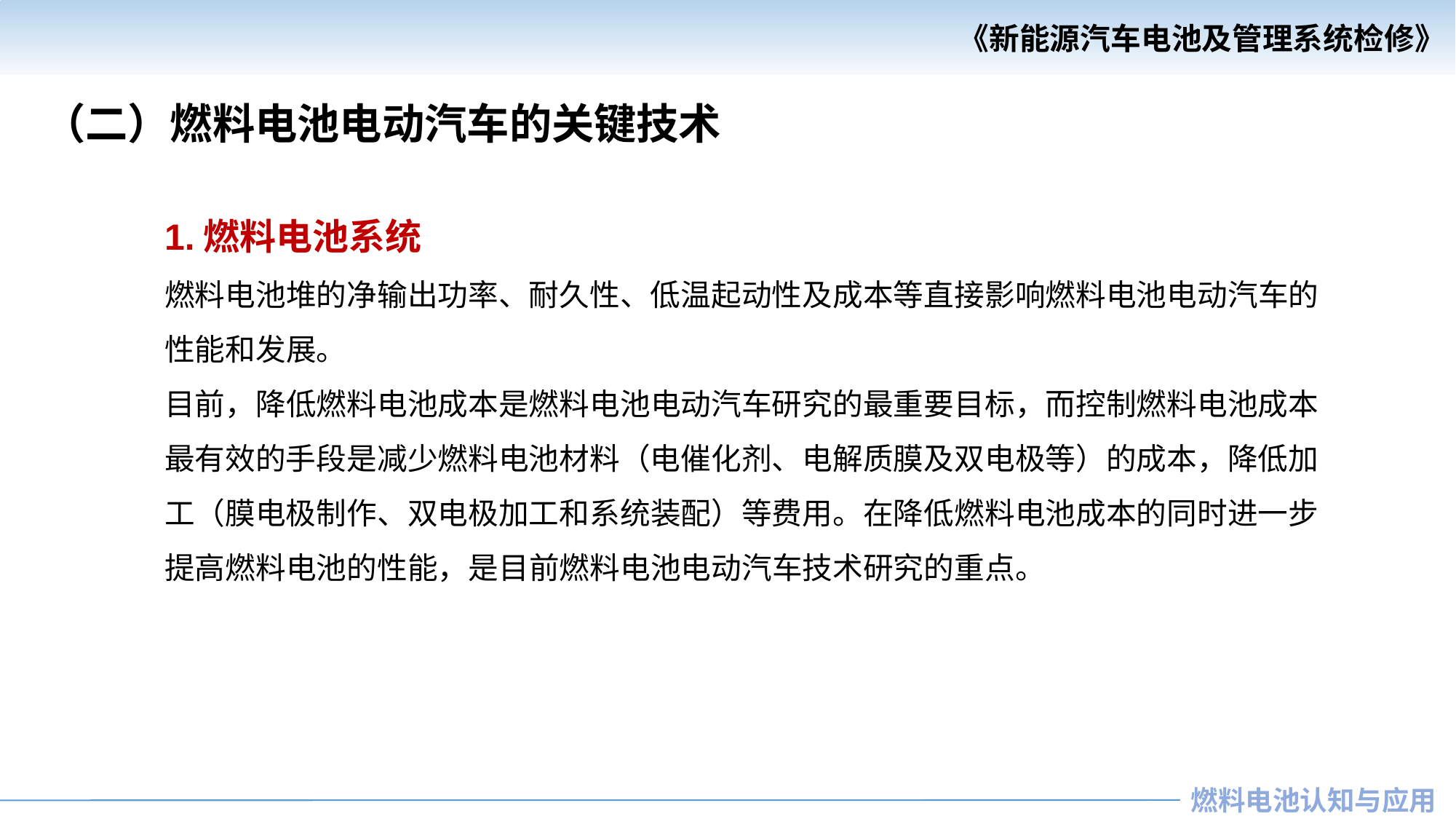

（二）燃料电池电动汽车的关键技术
1.燃料电池系统
燃料电池堆的净输出功率、耐久性、低温起动性及成本等直接影响燃料电池电动汽车的性能和发展。
目前，降低燃料电池成本是燃料电池电动汽车研究的最重要目标，而控制燃料电池成本最有效的手段是减少燃料电池材料（电催化剂、电解质膜及双电极等）的成本，降低加工（膜电极制作、双电极加工和系统装配）等费用。在降低燃料电池成本的同时进一步提高燃料电池的性能，是目前燃料电池电动汽车技术研究的重点。